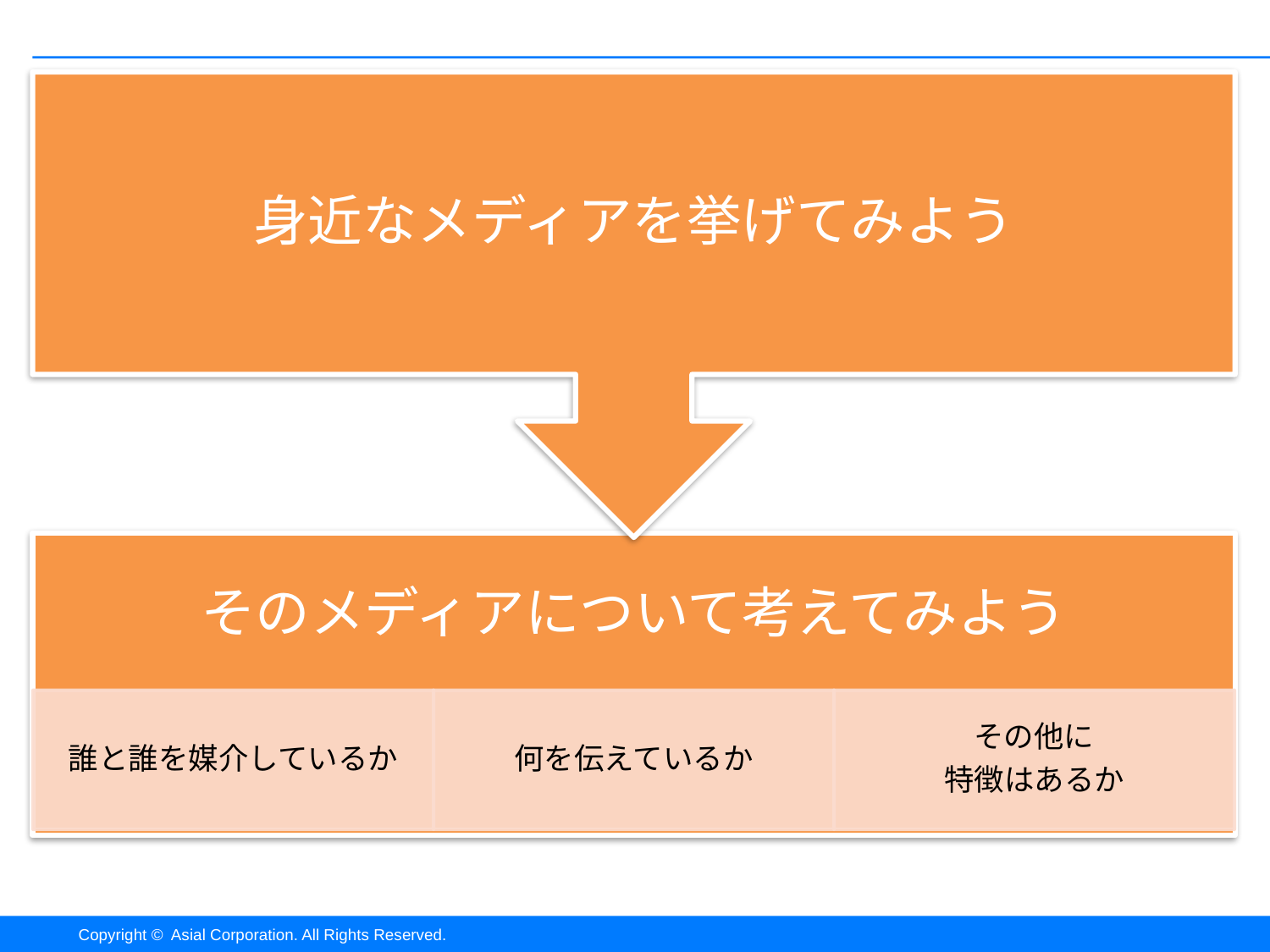

#

そのメディアについて考えてみよう
誰と誰を媒介しているか
何を伝えているか
その他に
特徴はあるか
身近なメディアを挙げてみよう